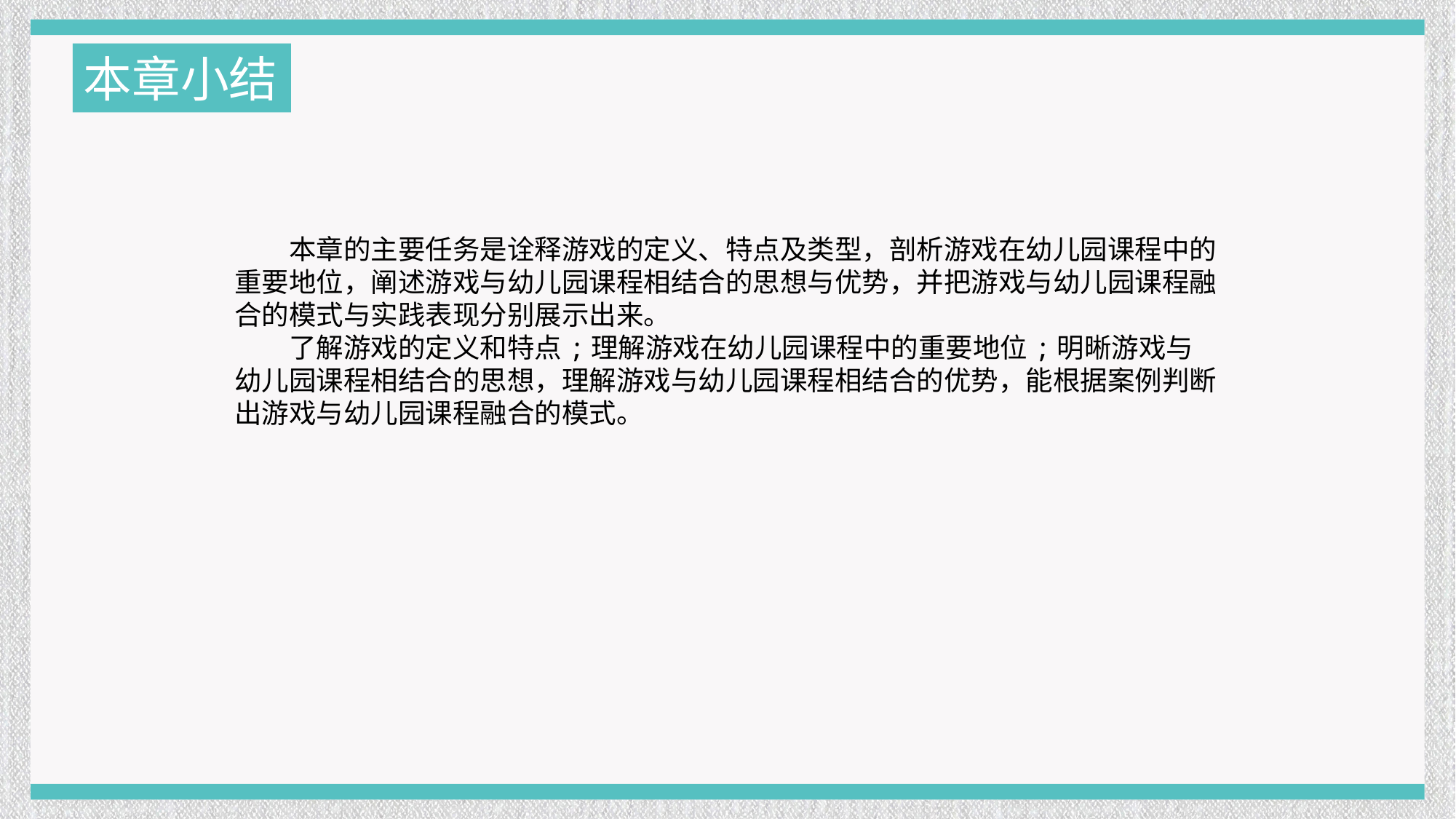

本章小结
本章的主要任务是诠释游戏的定义、特点及类型，剖析游戏在幼儿园课程中的重要地位，阐述游戏与幼儿园课程相结合的思想与优势，并把游戏与幼儿园课程融合的模式与实践表现分别展示出来。
了解游戏的定义和特点;理解游戏在幼儿园课程中的重要地位;明晰游戏与幼儿园课程相结合的思想，理解游戏与幼儿园课程相结合的优势，能根据案例判断出游戏与幼儿园课程融合的模式。